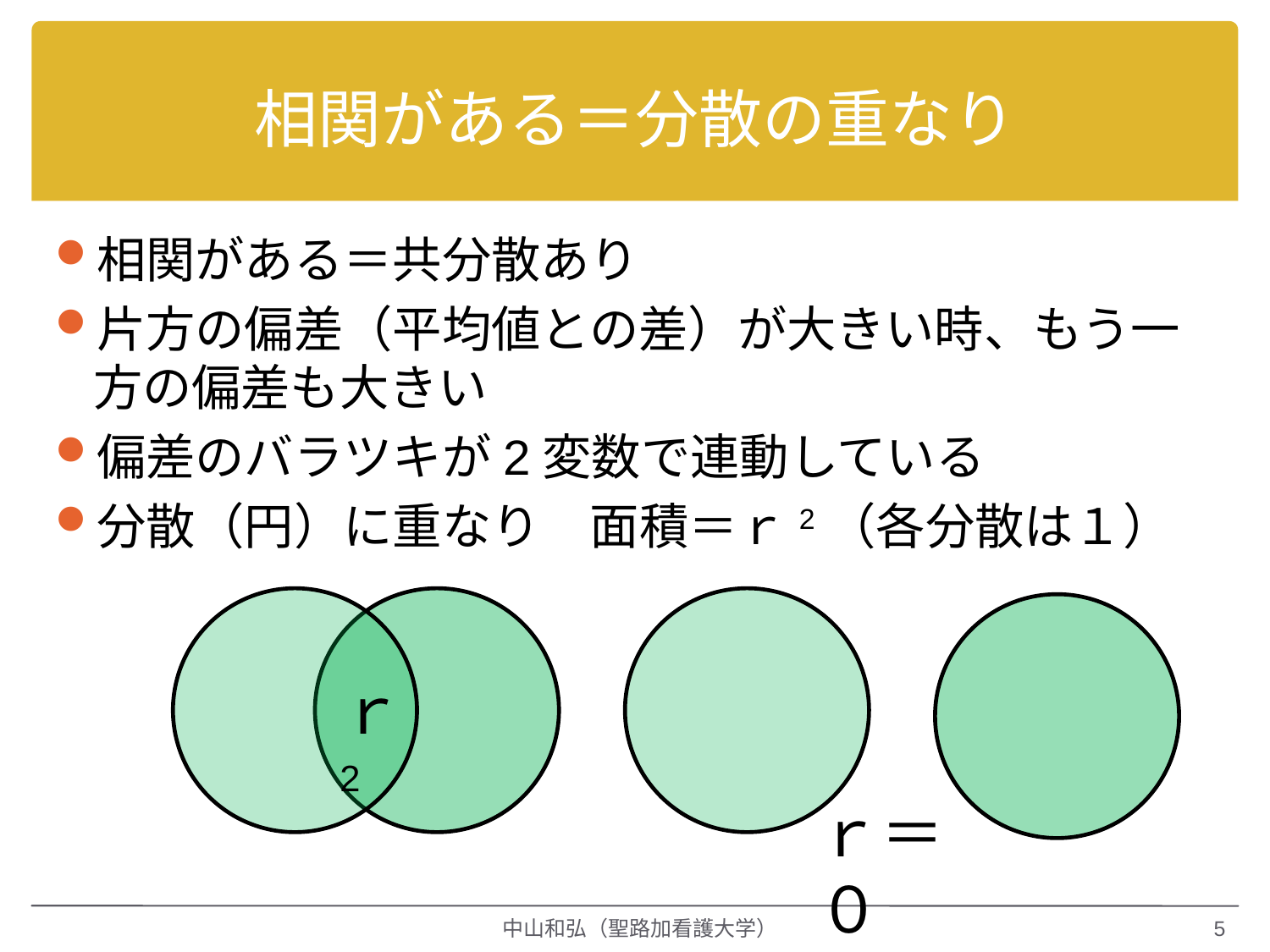

# 相関がある＝分散の重なり
相関がある＝共分散あり
片方の偏差（平均値との差）が大きい時、もう一方の偏差も大きい
偏差のバラツキが2変数で連動している
分散（円）に重なり　面積＝ｒ2（各分散は１）

ｒ2
ｒ＝０
中山和弘（聖路加看護大学）
5